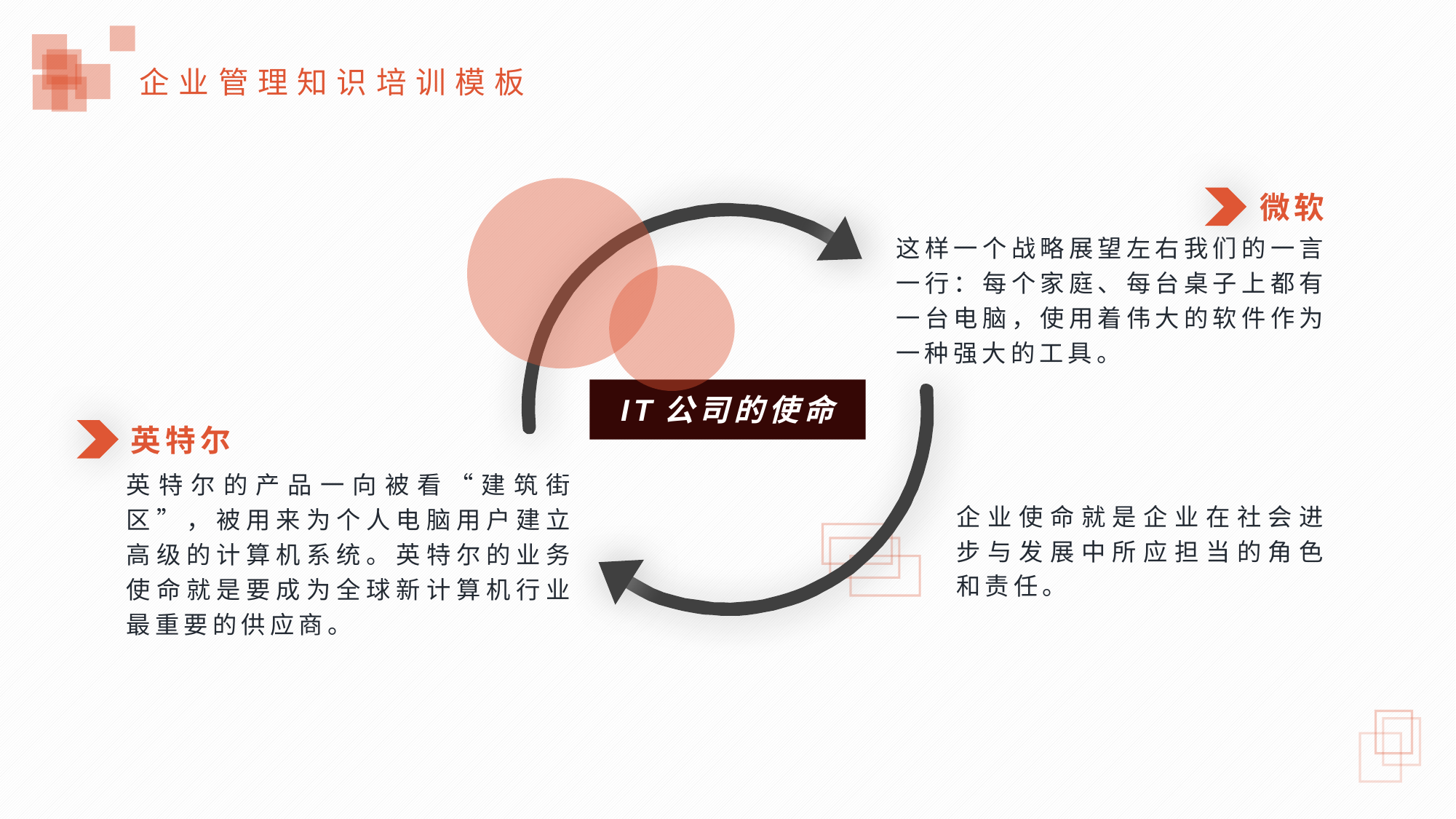

微软

这样一个战略展望左右我们的一言一行：每个家庭、每台桌子上都有一台电脑，使用着伟大的软件作为一种强大的工具。

IT公司的使命
英特尔

英特尔的产品一向被看“建筑街区”，被用来为个人电脑用户建立高级的计算机系统。英特尔的业务使命就是要成为全球新计算机行业最重要的供应商。
企业使命就是企业在社会进步与发展中所应担当的角色和责任。